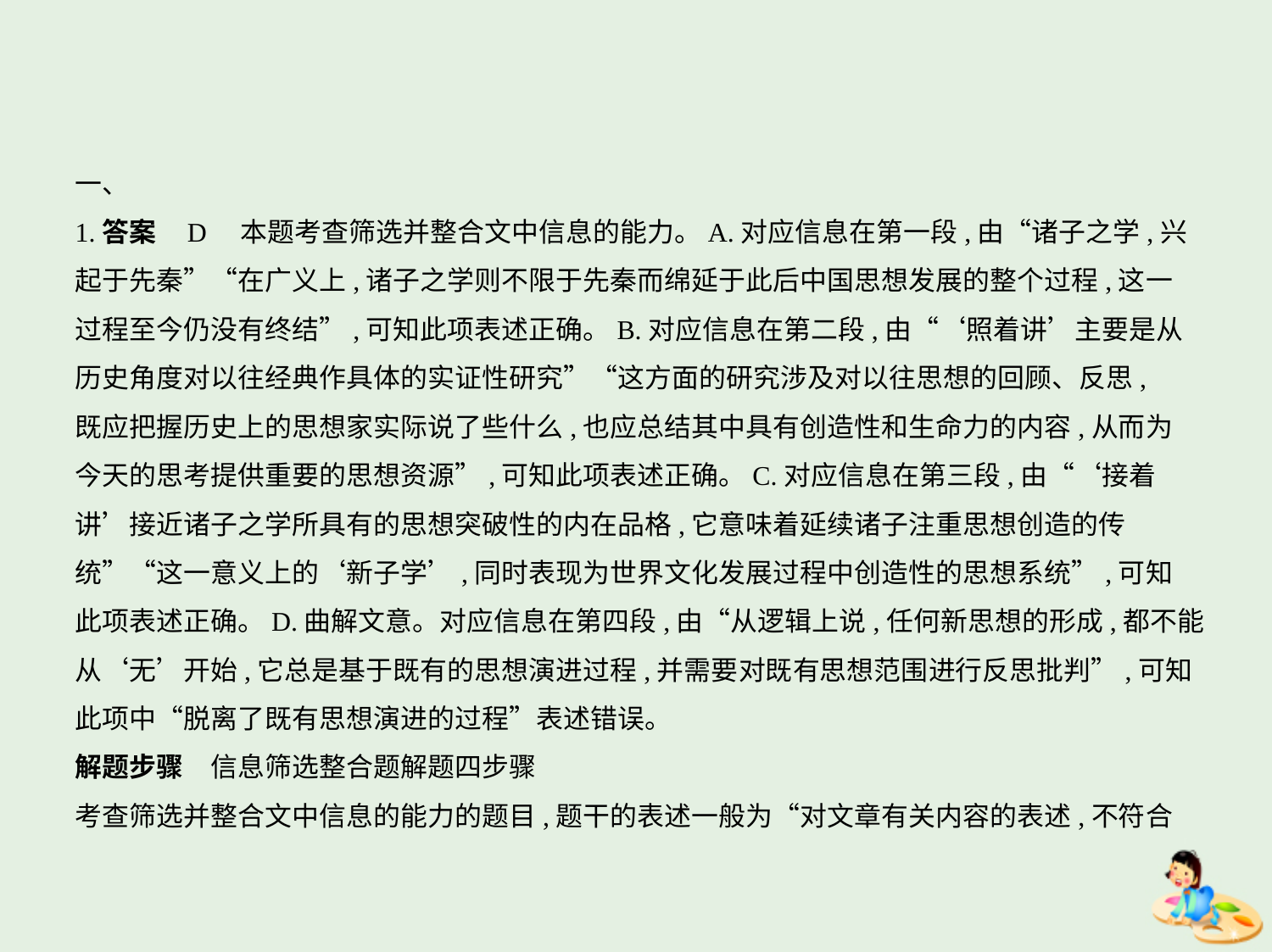

一、
1.答案    D　本题考查筛选并整合文中信息的能力。A.对应信息在第一段,由“诸子之学,兴
起于先秦”“在广义上,诸子之学则不限于先秦而绵延于此后中国思想发展的整个过程,这一
过程至今仍没有终结”,可知此项表述正确。B.对应信息在第二段,由“‘照着讲’主要是从
历史角度对以往经典作具体的实证性研究”“这方面的研究涉及对以往思想的回顾、反思,
既应把握历史上的思想家实际说了些什么,也应总结其中具有创造性和生命力的内容,从而为
今天的思考提供重要的思想资源”,可知此项表述正确。C.对应信息在第三段,由“‘接着
讲’接近诸子之学所具有的思想突破性的内在品格,它意味着延续诸子注重思想创造的传
统”“这一意义上的‘新子学’,同时表现为世界文化发展过程中创造性的思想系统”,可知
此项表述正确。D.曲解文意。对应信息在第四段,由“从逻辑上说,任何新思想的形成,都不能
从‘无’开始,它总是基于既有的思想演进过程,并需要对既有思想范围进行反思批判”,可知
此项中“脱离了既有思想演进的过程”表述错误。
解题步骤　信息筛选整合题解题四步骤
考查筛选并整合文中信息的能力的题目,题干的表述一般为“对文章有关内容的表述,不符合